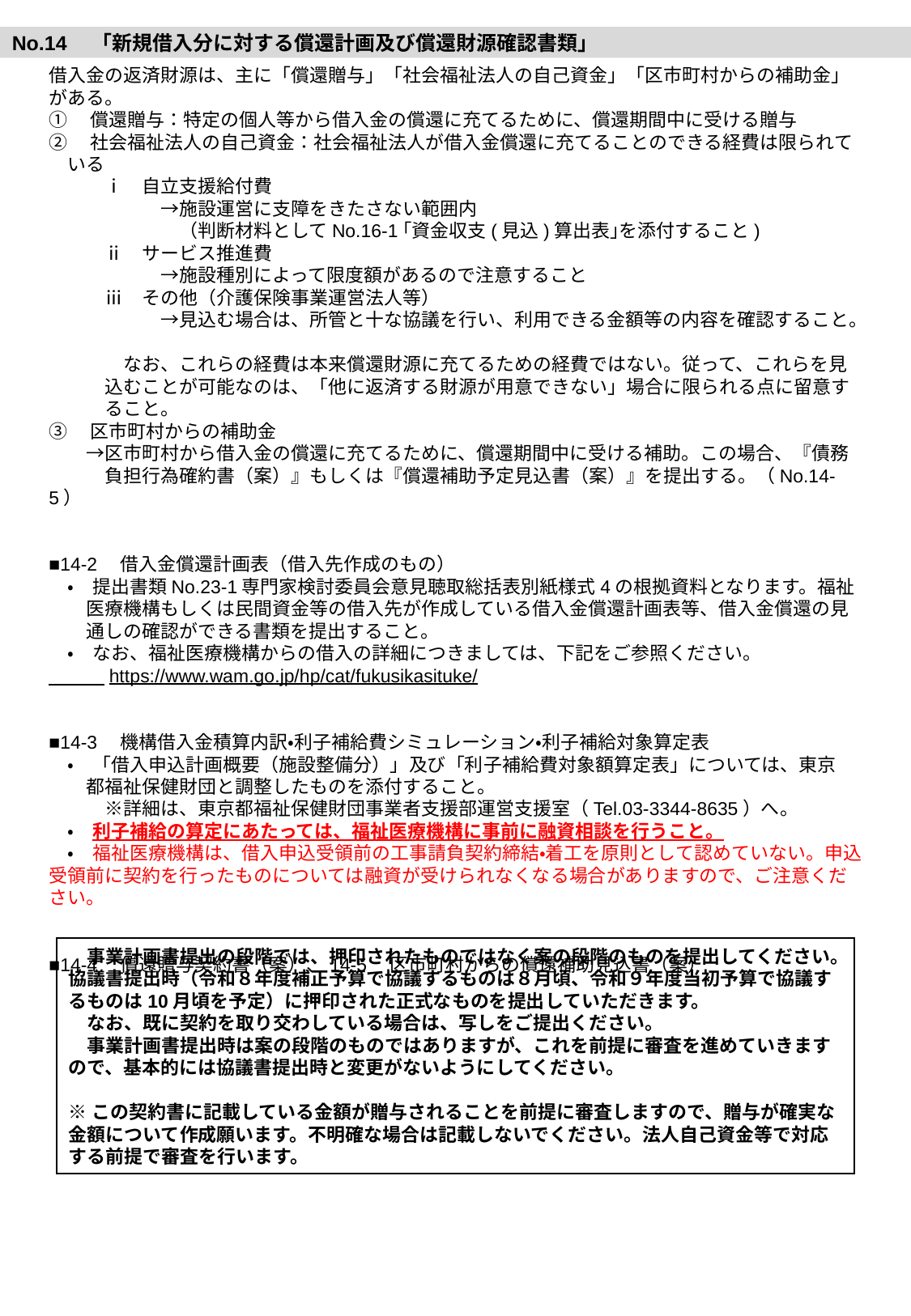

No.14　「新規借入分に対する償還計画及び償還財源確認書類」
借入金の返済財源は、主に「償還贈与」「社会福祉法人の自己資金」「区市町村からの補助金」がある。
①　償還贈与：特定の個人等から借入金の償還に充てるために、償還期間中に受ける贈与
②　社会福祉法人の自己資金：社会福祉法人が借入金償還に充てることのできる経費は限られて
　いる
　　　ⅰ　自立支援給付費
　　　　　　→施設運営に支障をきたさない範囲内
　　　　　　　（判断材料としてNo.16-1｢資金収支(見込)算出表｣を添付すること)
　　　ⅱ　サービス推進費
　　　　　　→施設種別によって限度額があるので注意すること
　　　ⅲ　その他（介護保険事業運営法人等）
　　　　　　→見込む場合は、所管と十な協議を行い、利用できる金額等の内容を確認すること。
　　　　なお、これらの経費は本来償還財源に充てるための経費ではない。従って、これらを見
　　　込むことが可能なのは、「他に返済する財源が用意できない」場合に限られる点に留意す
　　　ること。
③　区市町村からの補助金
　　→区市町村から借入金の償還に充てるために、償還期間中に受ける補助。この場合、『債務
　　　負担行為確約書（案）』もしくは『償還補助予定見込書（案）』を提出する。（No.14-5）

■14-2　借入金償還計画表（借入先作成のもの）
　・　提出書類No.23-1専門家検討委員会意見聴取総括表別紙様式4の根拠資料となります。福祉
　　医療機構もしくは民間資金等の借入先が作成している借入金償還計画表等、借入金償還の見
　　通しの確認ができる書類を提出すること。
　・　なお、福祉医療機構からの借入の詳細につきましては、下記をご参照ください。
　　　https://www.wam.go.jp/hp/cat/fukusikasituke/

■14-3　機構借入金積算内訳・利子補給費シミュレーション・利子補給対象算定表
　・　「借入申込計画概要（施設整備分）」及び「利子補給費対象額算定表」については、東京
　　都福祉保健財団と調整したものを添付すること。
　　　※詳細は、東京都福祉保健財団事業者支援部運営支援室（Tel.03-3344-8635）へ。
　・　利子補給の算定にあたっては、福祉医療機構に事前に融資相談を行うこと。
　・　福祉医療機構は、借入申込受領前の工事請負契約締結・着工を原則として認めていない。申込受領前に契約を行ったものについては融資が受けられなくなる場合がありますので、ご注意ください。

■14-4　償還贈与契約書（案）、14-5　区市町村からの償還補助見込書（案）
　事業計画書提出の段階では、押印されたものではなく案の段階のものを提出してください。協議書提出時（令和８年度補正予算で協議するものは８月頃、令和９年度当初予算で協議するものは10月頃を予定）に押印された正式なものを提出していただきます。
　なお、既に契約を取り交わしている場合は、写しをご提出ください。
　事業計画書提出時は案の段階のものではありますが、これを前提に審査を進めていきますので、基本的には協議書提出時と変更がないようにしてください。

※この契約書に記載している金額が贈与されることを前提に審査しますので、贈与が確実な金額について作成願います。不明確な場合は記載しないでください。法人自己資金等で対応する前提で審査を行います。